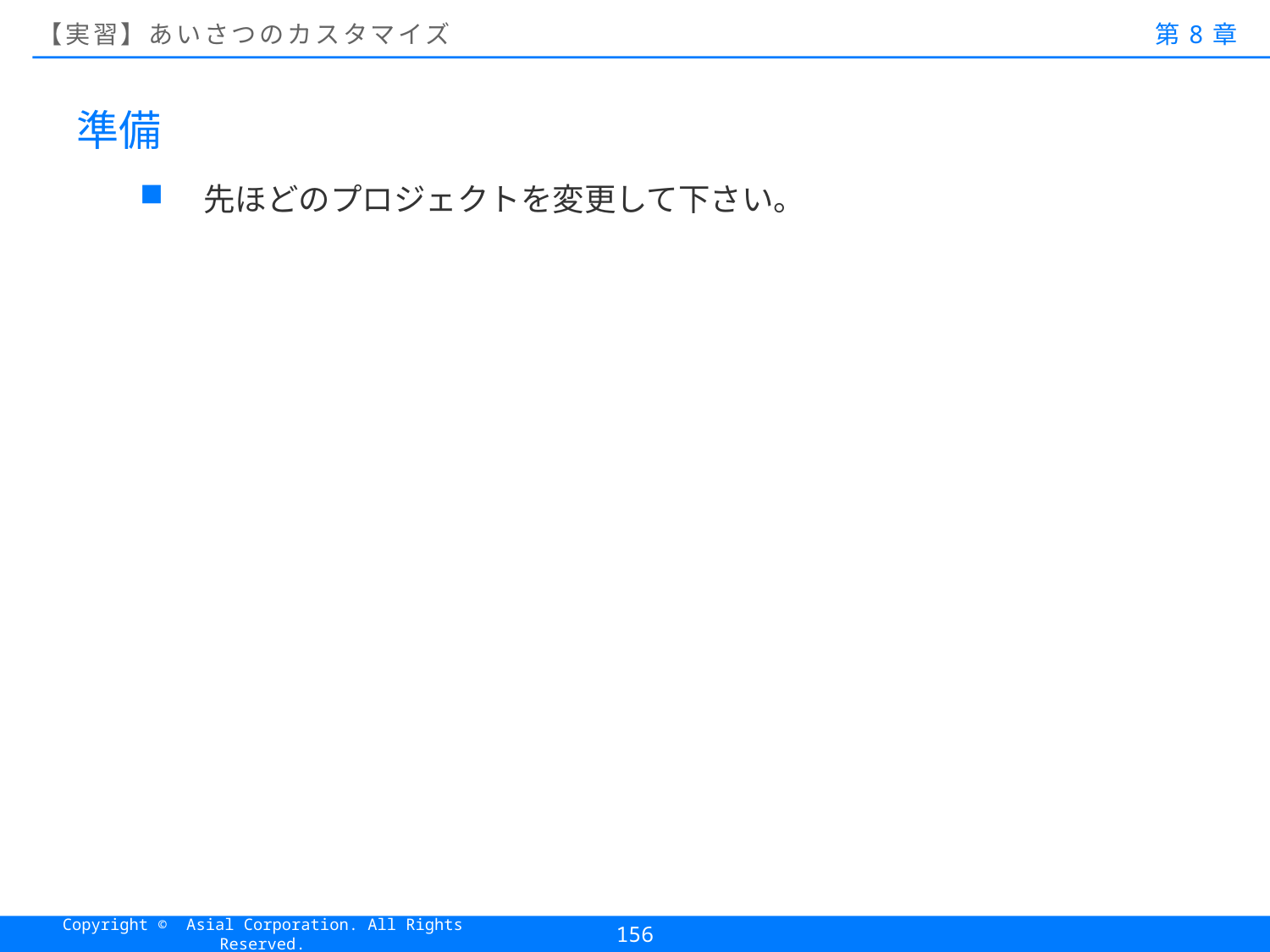

# 【実習】あいさつのカスタマイズ
第8章
準備
先ほどのプロジェクトを変更して下さい。
156